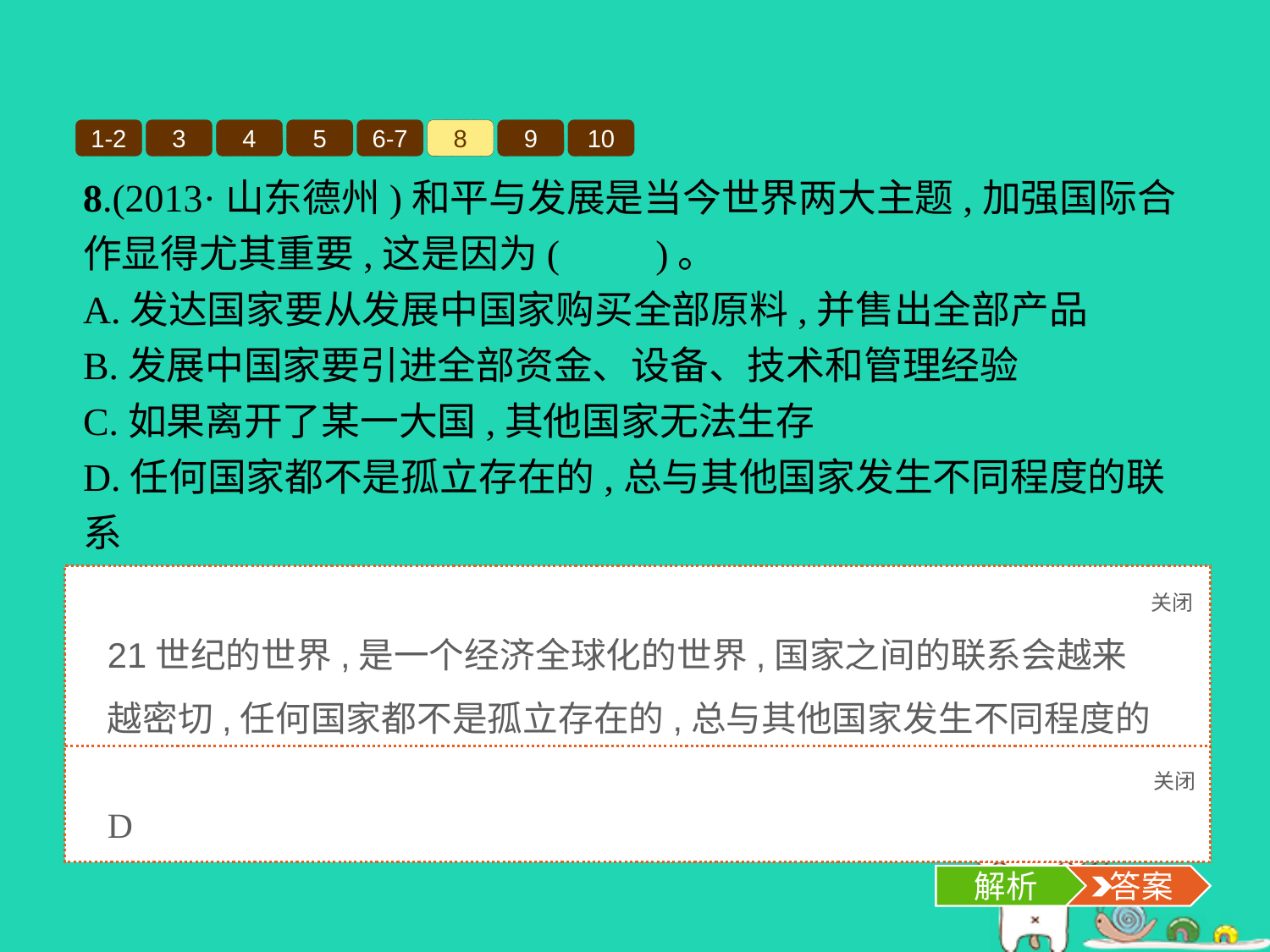

1-2
3
4
5
6-7
8
9
10
8.(2013·山东德州)和平与发展是当今世界两大主题,加强国际合作显得尤其重要,这是因为(　　)。
A.发达国家要从发展中国家购买全部原料,并售出全部产品
B.发展中国家要引进全部资金、设备、技术和管理经验
C.如果离开了某一大国,其他国家无法生存
D.任何国家都不是孤立存在的,总与其他国家发生不同程度的联系

关闭
解析

21世纪的世界,是一个经济全球化的世界,国家之间的联系会越来越密切,任何国家都不是孤立存在的,总与其他国家发生不同程度的联系。故选D项。

关闭
解析
  答案

D
解析
  答案